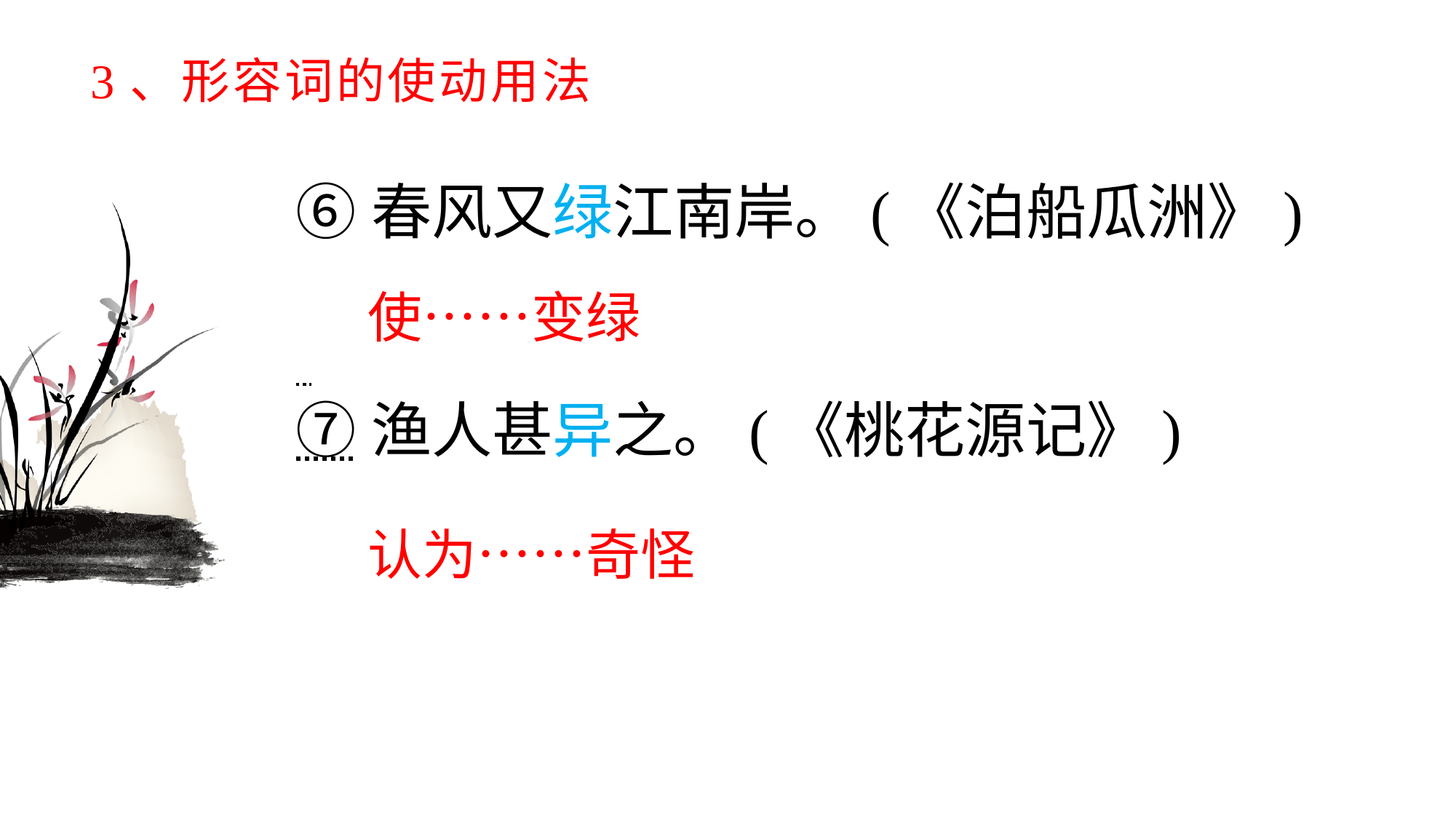

# 3、形容词的使动用法
⑥春风又绿江南岸。(《泊船瓜洲》)
 ⑦渔人甚异之。(《桃花源记》)
使……变绿
认为……奇怪